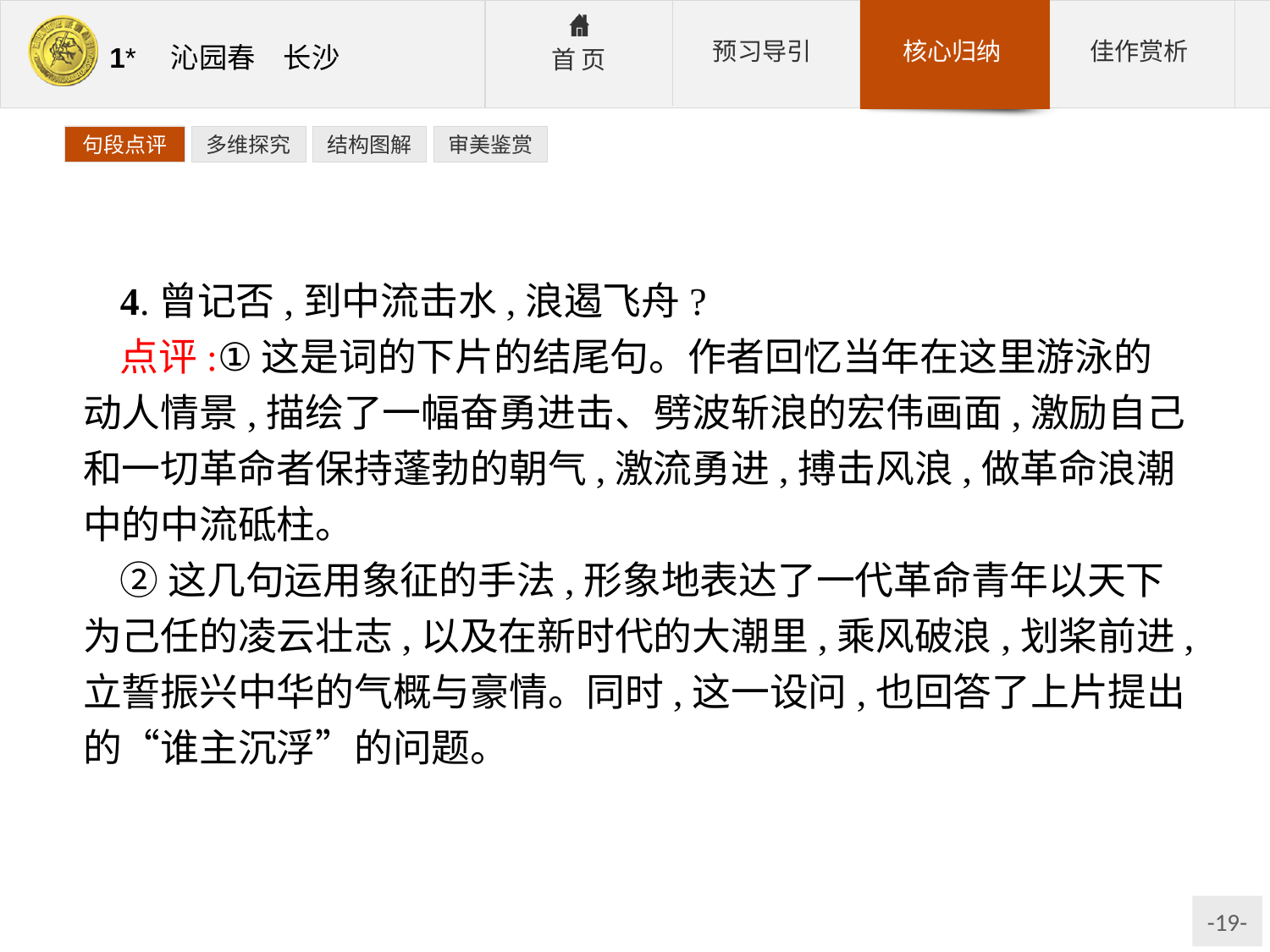

句段点评
多维探究
结构图解
审美鉴赏
4.曾记否,到中流击水,浪遏飞舟?
点评:①这是词的下片的结尾句。作者回忆当年在这里游泳的动人情景,描绘了一幅奋勇进击、劈波斩浪的宏伟画面,激励自己和一切革命者保持蓬勃的朝气,激流勇进,搏击风浪,做革命浪潮中的中流砥柱。
②这几句运用象征的手法,形象地表达了一代革命青年以天下为己任的凌云壮志,以及在新时代的大潮里,乘风破浪,划桨前进,立誓振兴中华的气概与豪情。同时,这一设问,也回答了上片提出的“谁主沉浮”的问题。